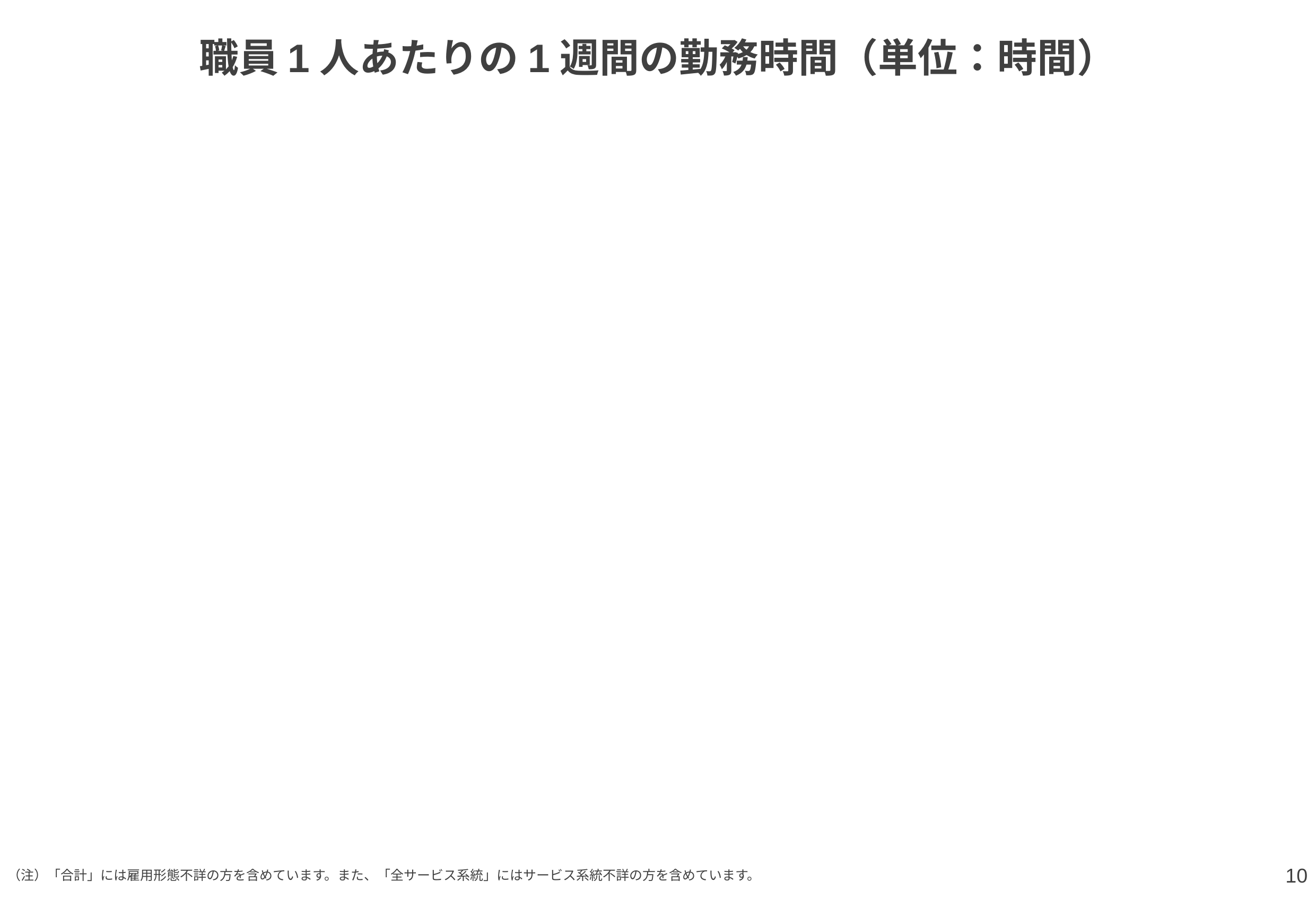

# 職員1人あたりの1週間の勤務時間（単位：時間）
10
（注）「合計」には雇用形態不詳の方を含めています。また、「全サービス系統」にはサービス系統不詳の方を含めています。